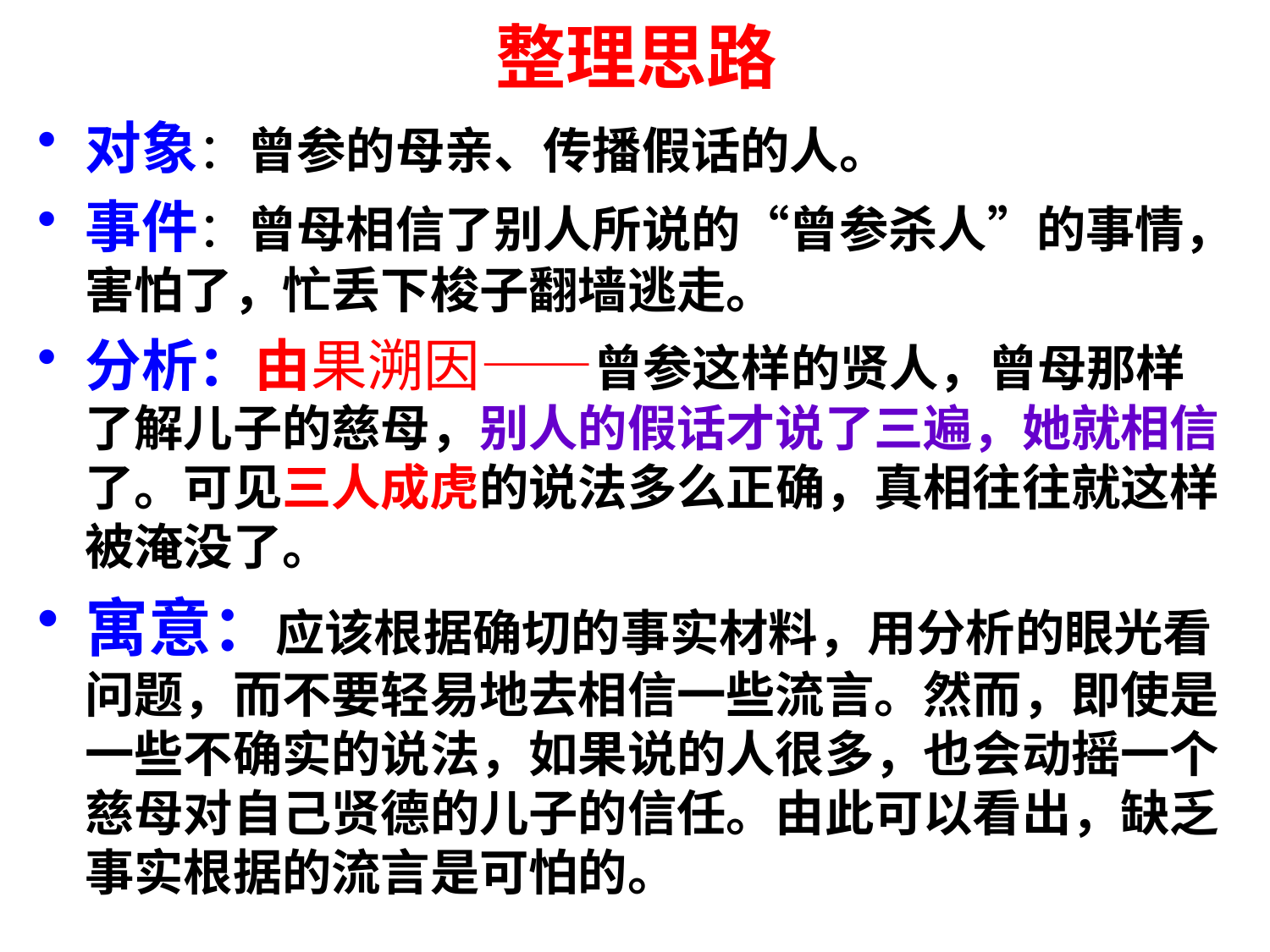

# 整理思路
对象：曾参的母亲、传播假话的人。
事件：曾母相信了别人所说的“曾参杀人”的事情，害怕了，忙丢下梭子翻墙逃走。
分析：由果溯因——曾参这样的贤人，曾母那样了解儿子的慈母，别人的假话才说了三遍，她就相信了。可见三人成虎的说法多么正确，真相往往就这样被淹没了。
寓意：应该根据确切的事实材料，用分析的眼光看问题，而不要轻易地去相信一些流言。然而，即使是一些不确实的说法，如果说的人很多，也会动摇一个慈母对自己贤德的儿子的信任。由此可以看出，缺乏事实根据的流言是可怕的。